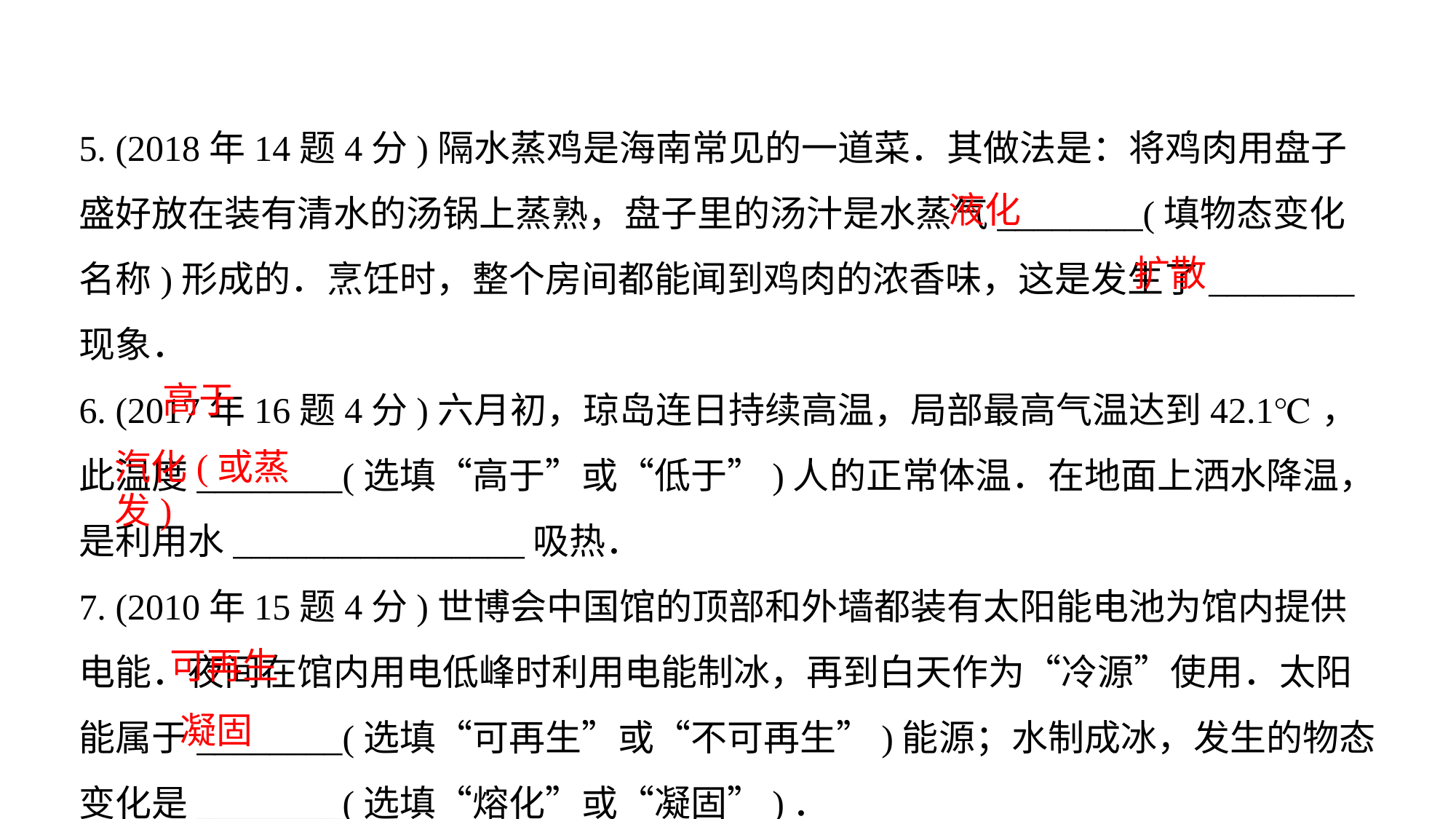

5. (2018年14题4分)隔水蒸鸡是海南常见的一道菜．其做法是：将鸡肉用盘子盛好放在装有清水的汤锅上蒸熟，盘子里的汤汁是水蒸气________(填物态变化名称)形成的．烹饪时，整个房间都能闻到鸡肉的浓香味，这是发生了________现象．
6. (2017年16题4分)六月初，琼岛连日持续高温，局部最高气温达到42.1℃，此温度________(选填“高于”或“低于”)人的正常体温．在地面上洒水降温，是利用水________________吸热．
7. (2010年15题4分)世博会中国馆的顶部和外墙都装有太阳能电池为馆内提供电能．夜间在馆内用电低峰时利用电能制冰，再到白天作为“冷源”使用．太阳能属于________(选填“可再生”或“不可再生”)能源；水制成冰，发生的物态变化是________(选填“熔化”或“凝固”)．
液化
扩散
高于
汽化(或蒸发)
可再生
凝固